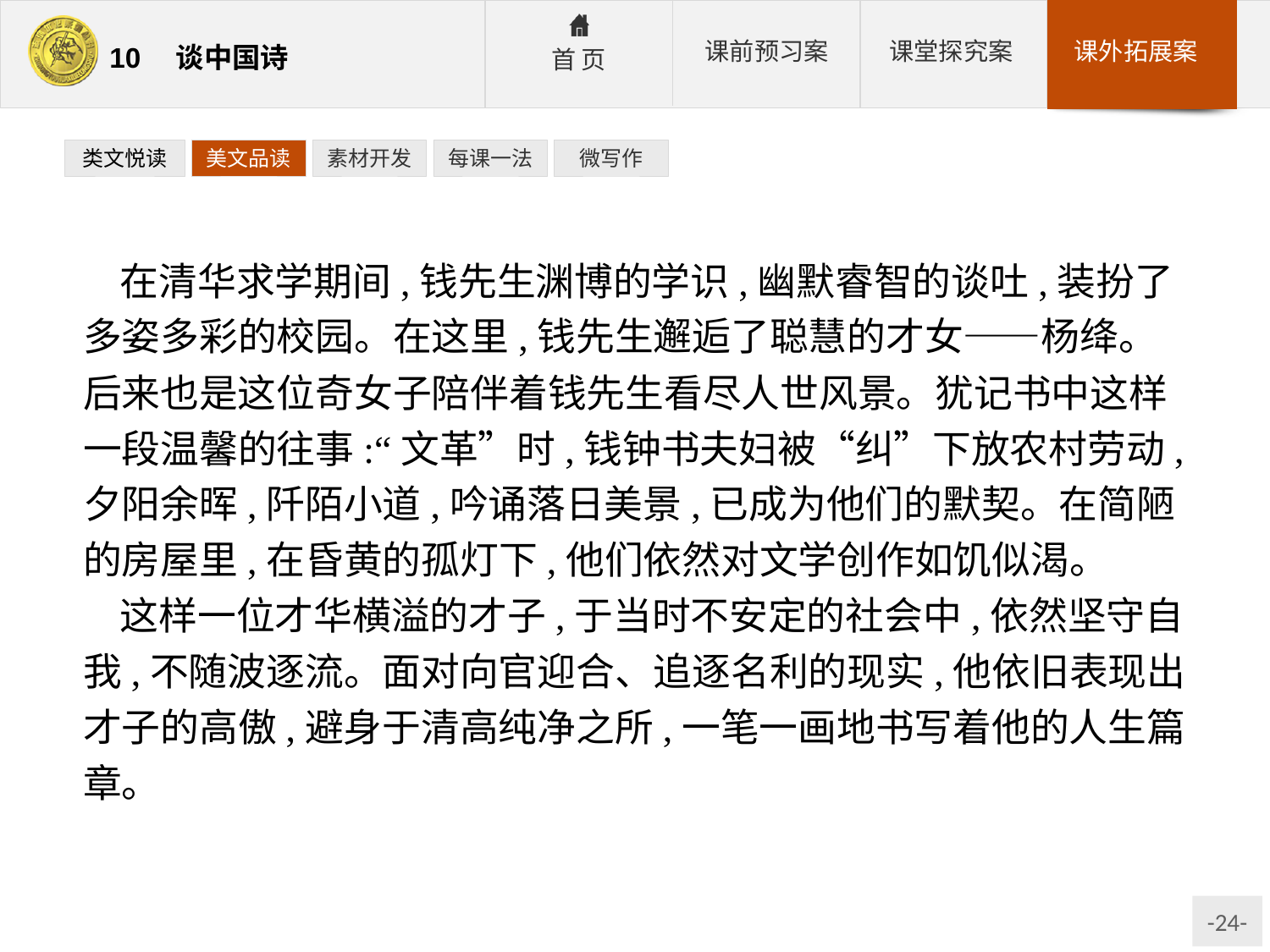

类文悦读
美文品读
素材开发
每课一法
微写作
在清华求学期间,钱先生渊博的学识,幽默睿智的谈吐,装扮了多姿多彩的校园。在这里,钱先生邂逅了聪慧的才女——杨绛。后来也是这位奇女子陪伴着钱先生看尽人世风景。犹记书中这样一段温馨的往事:“文革”时,钱钟书夫妇被“纠”下放农村劳动,夕阳余晖,阡陌小道,吟诵落日美景,已成为他们的默契。在简陋的房屋里,在昏黄的孤灯下,他们依然对文学创作如饥似渴。
这样一位才华横溢的才子,于当时不安定的社会中,依然坚守自我,不随波逐流。面对向官迎合、追逐名利的现实,他依旧表现出才子的高傲,避身于清高纯净之所,一笔一画地书写着他的人生篇章。